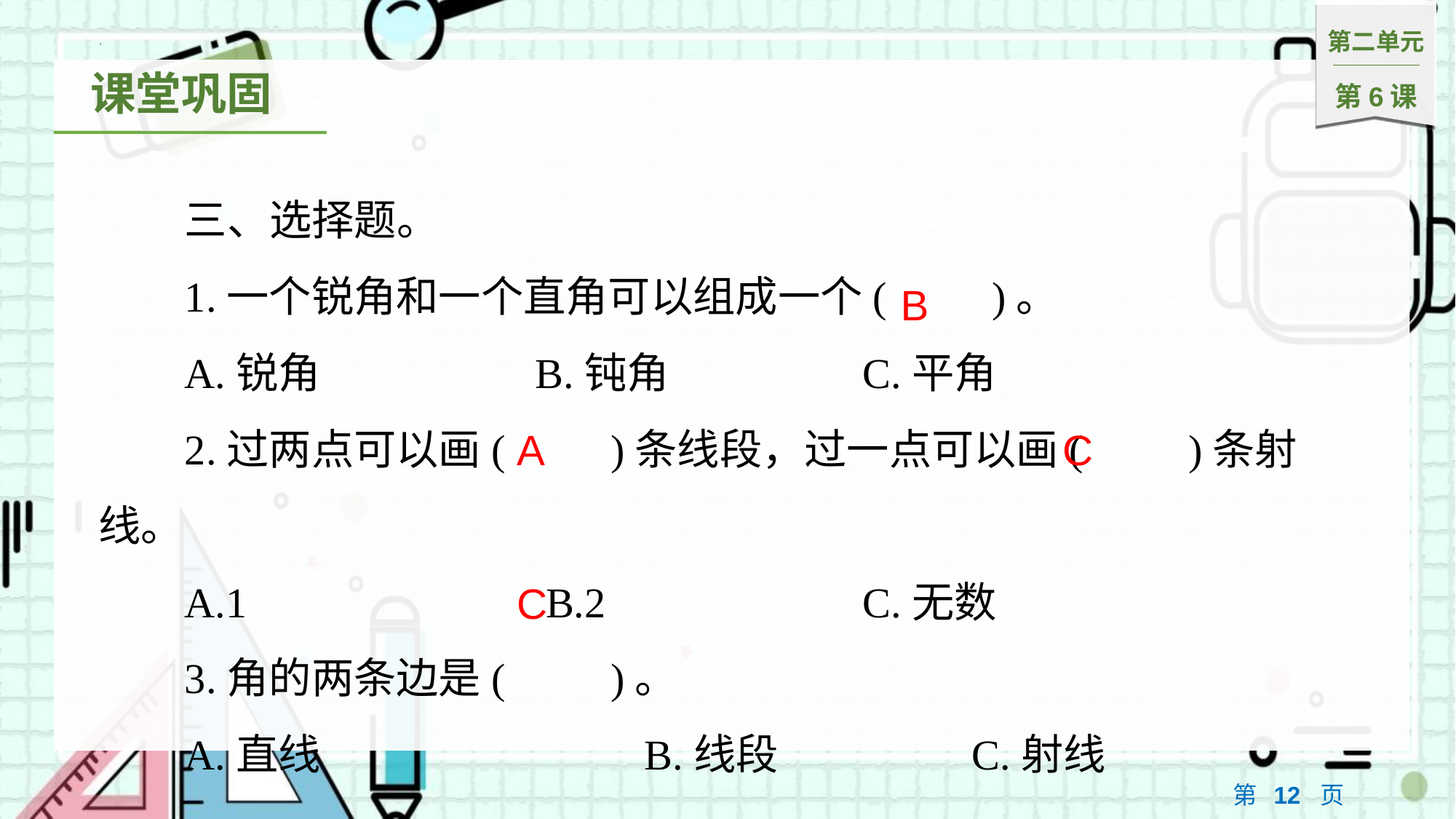

三、选择题。
1.一个锐角和一个直角可以组成一个(　　)。
A.锐角　　　　	B.钝角　　　　	C.平角
2.过两点可以画(　　)条线段，过一点可以画(　　)条射线。
A.1			 B.2			C.无数
3.角的两条边是(　　)。
A.直线	 		B.线段	 	C.射线

B
A
C
C